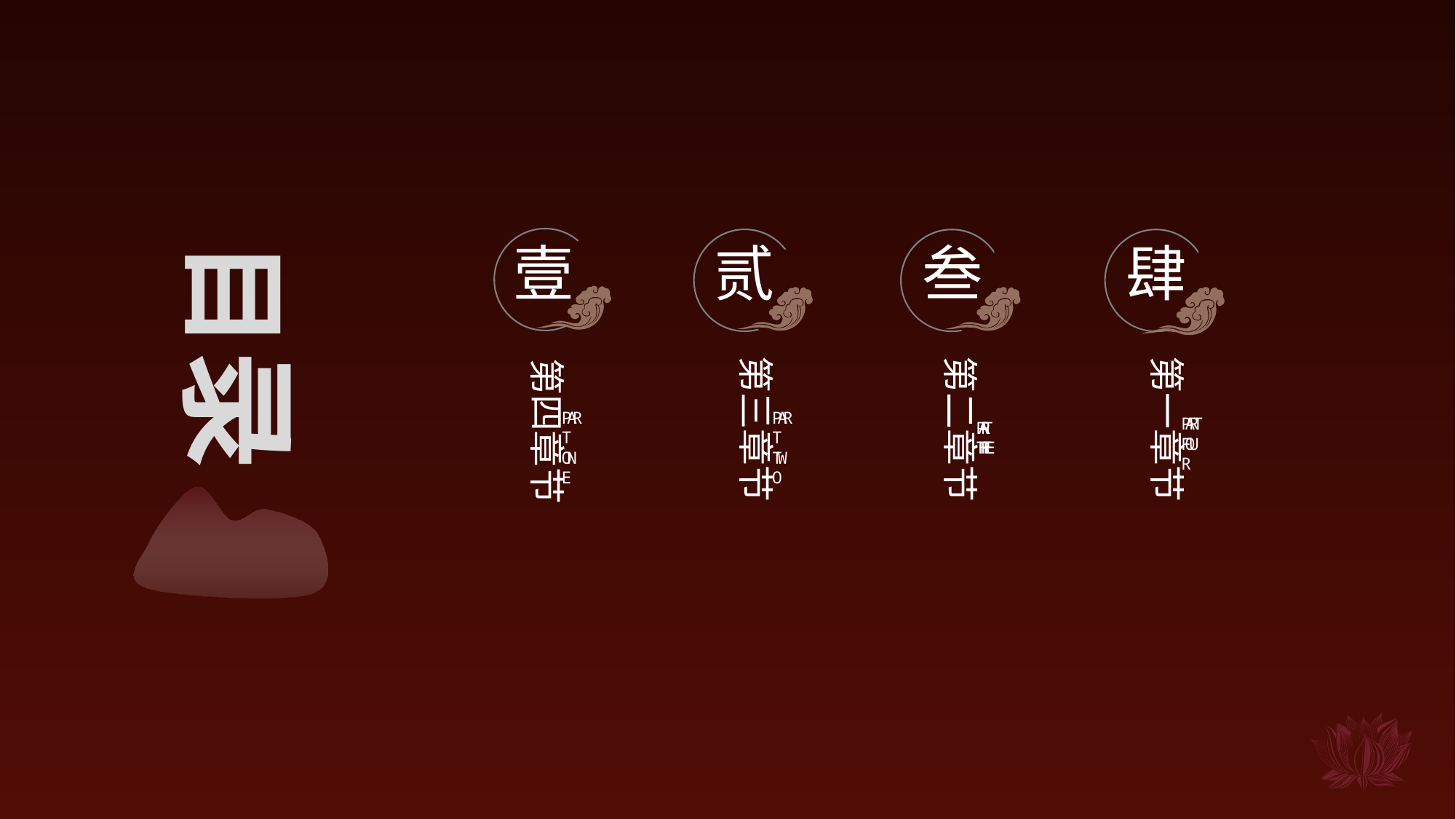

目录
壹
贰
叁
肆

PART THREE
第三章节
第二章节
第一章节
第四章节
PART FOUR
PART ONE
PART TWO